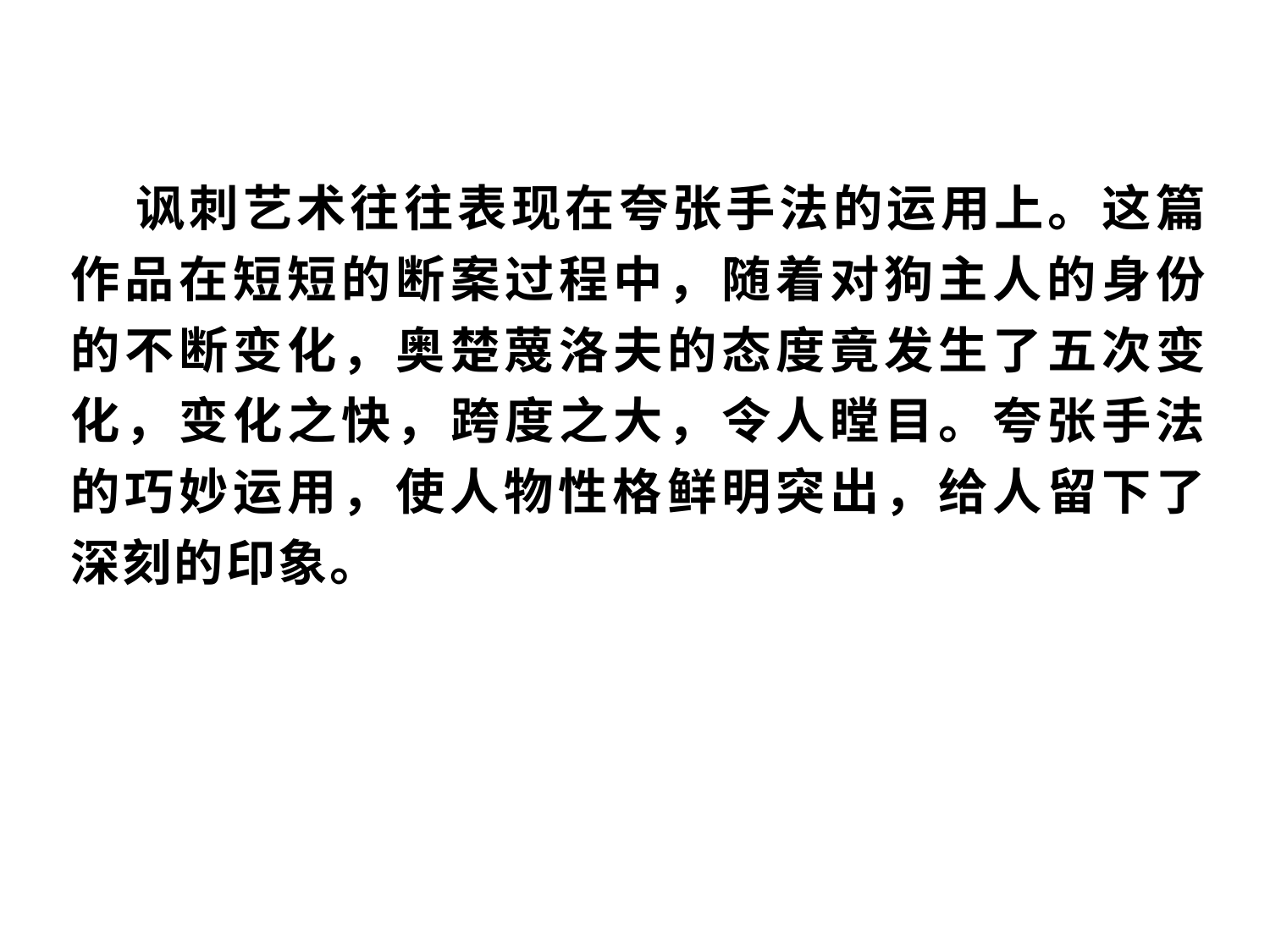

讽刺艺术往往表现在夸张手法的运用上。这篇作品在短短的断案过程中，随着对狗主人的身份的不断变化，奥楚蔑洛夫的态度竟发生了五次变化，变化之快，跨度之大，令人瞠目。夸张手法的巧妙运用，使人物性格鲜明突出，给人留下了深刻的印象。